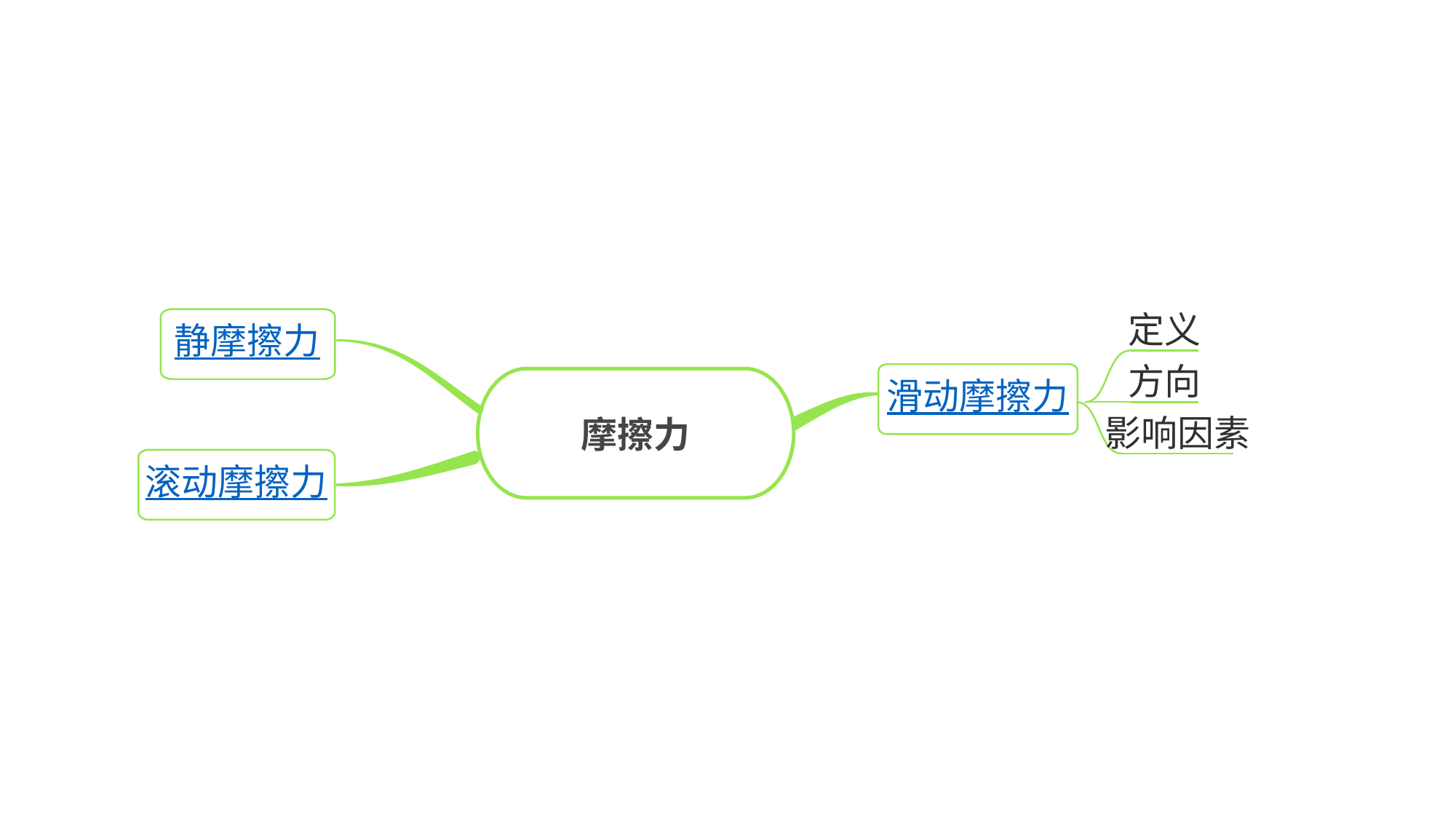

定义

静摩擦力

方向

滑动摩擦力

摩擦力
影响因素

滚动摩擦力